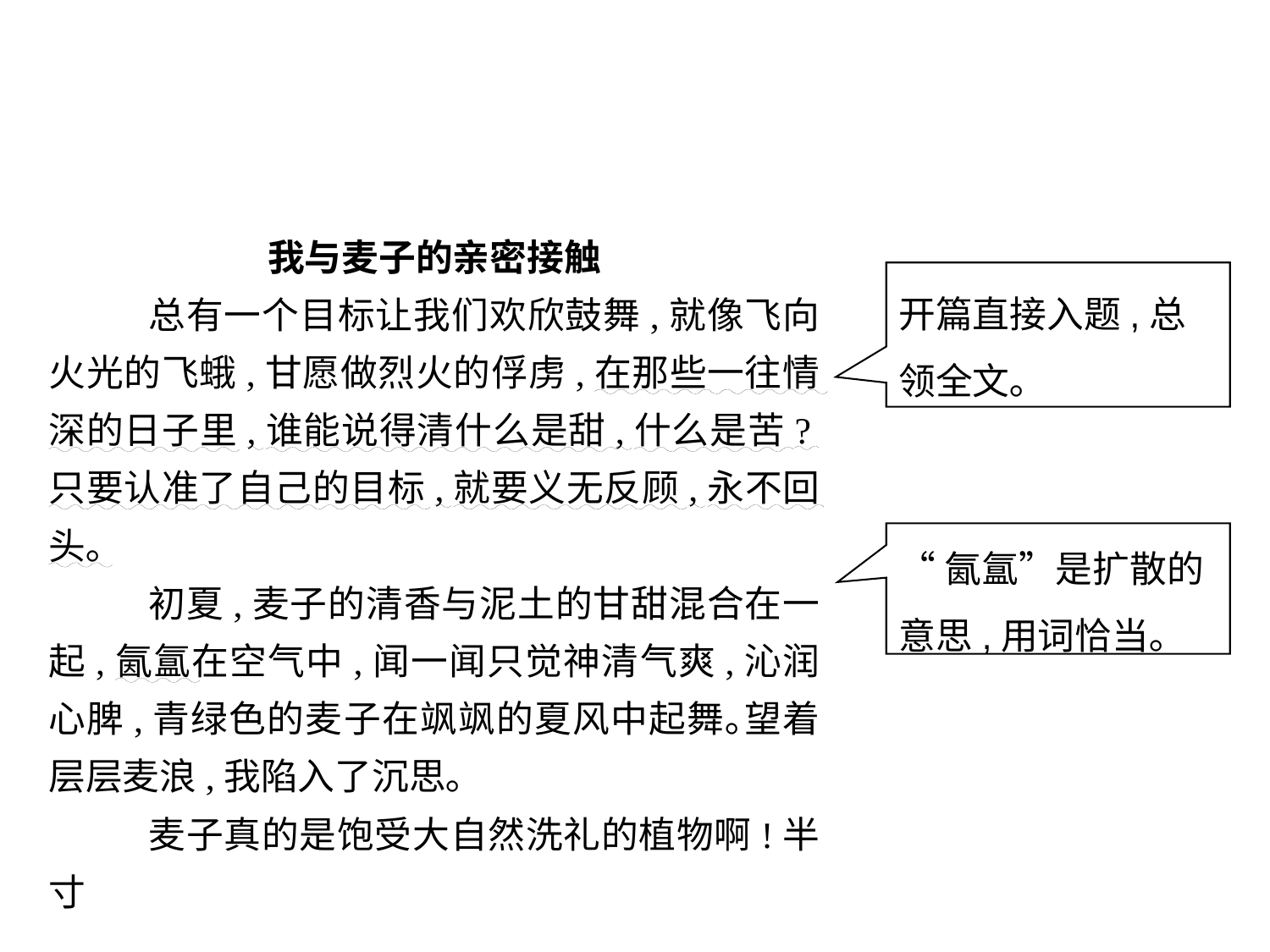

我与麦子的亲密接触
总有一个目标让我们欢欣鼓舞,就像飞向火光的飞蛾,甘愿做烈火的俘虏,在那些一往情深的日子里,谁能说得清什么是甜,什么是苦?只要认准了自己的目标,就要义无反顾,永不回头｡
初夏,麦子的清香与泥土的甘甜混合在一起,氤氲在空气中,闻一闻只觉神清气爽,沁润心脾,青绿色的麦子在飒飒的夏风中起舞｡望着层层麦浪,我陷入了沉思｡
麦子真的是饱受大自然洗礼的植物啊!半寸
开篇直接入题,总领全文｡

“氤氲”是扩散的意思,用词恰当｡